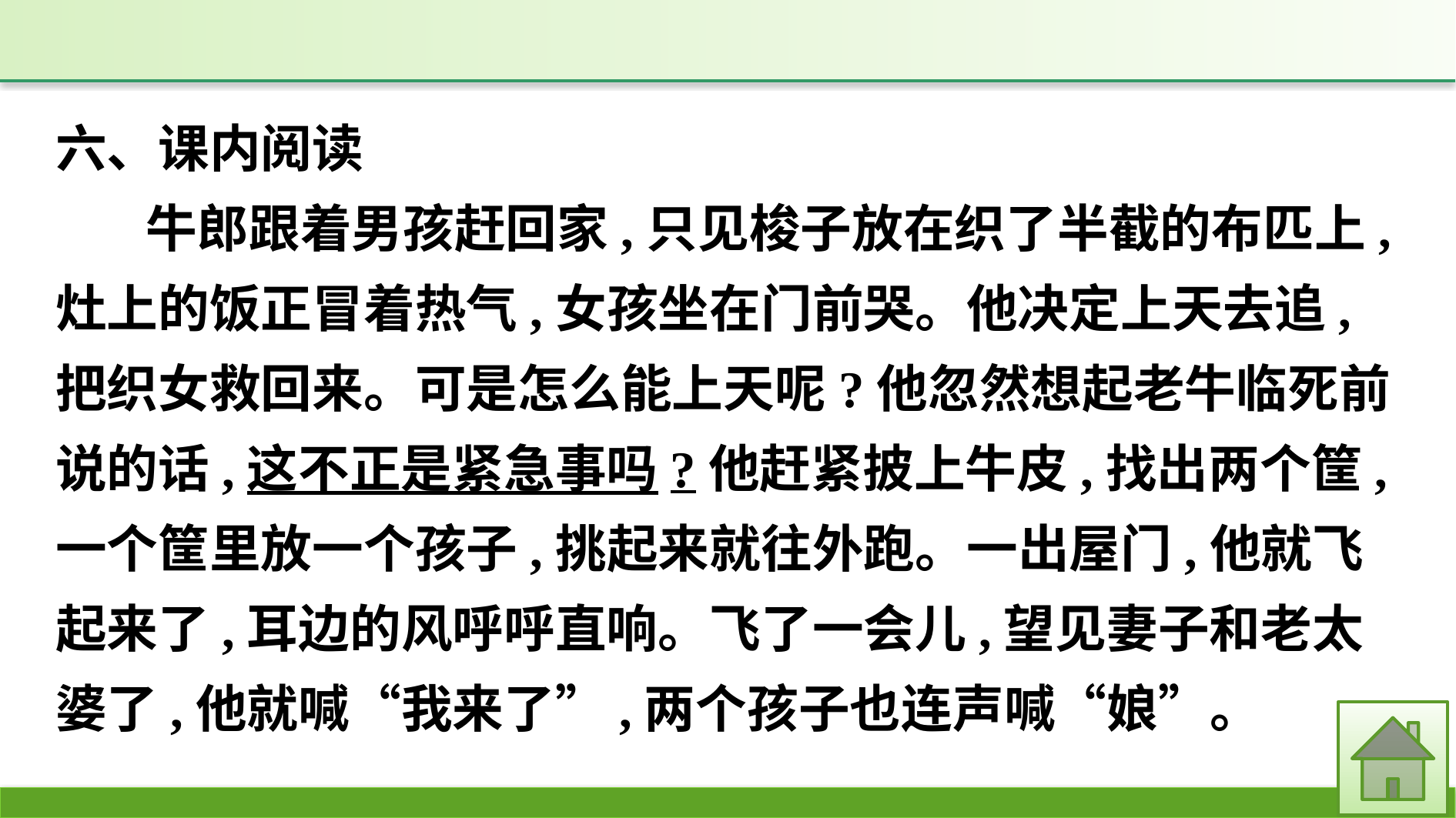

六、课内阅读
牛郎跟着男孩赶回家,只见梭子放在织了半截的布匹上,灶上的饭正冒着热气,女孩坐在门前哭。他决定上天去追,把织女救回来。可是怎么能上天呢?他忽然想起老牛临死前说的话,这不正是紧急事吗?他赶紧披上牛皮,找出两个筐,一个筐里放一个孩子,挑起来就往外跑。一出屋门,他就飞起来了,耳边的风呼呼直响。飞了一会儿,望见妻子和老太婆了,他就喊“我来了”,两个孩子也连声喊“娘”。